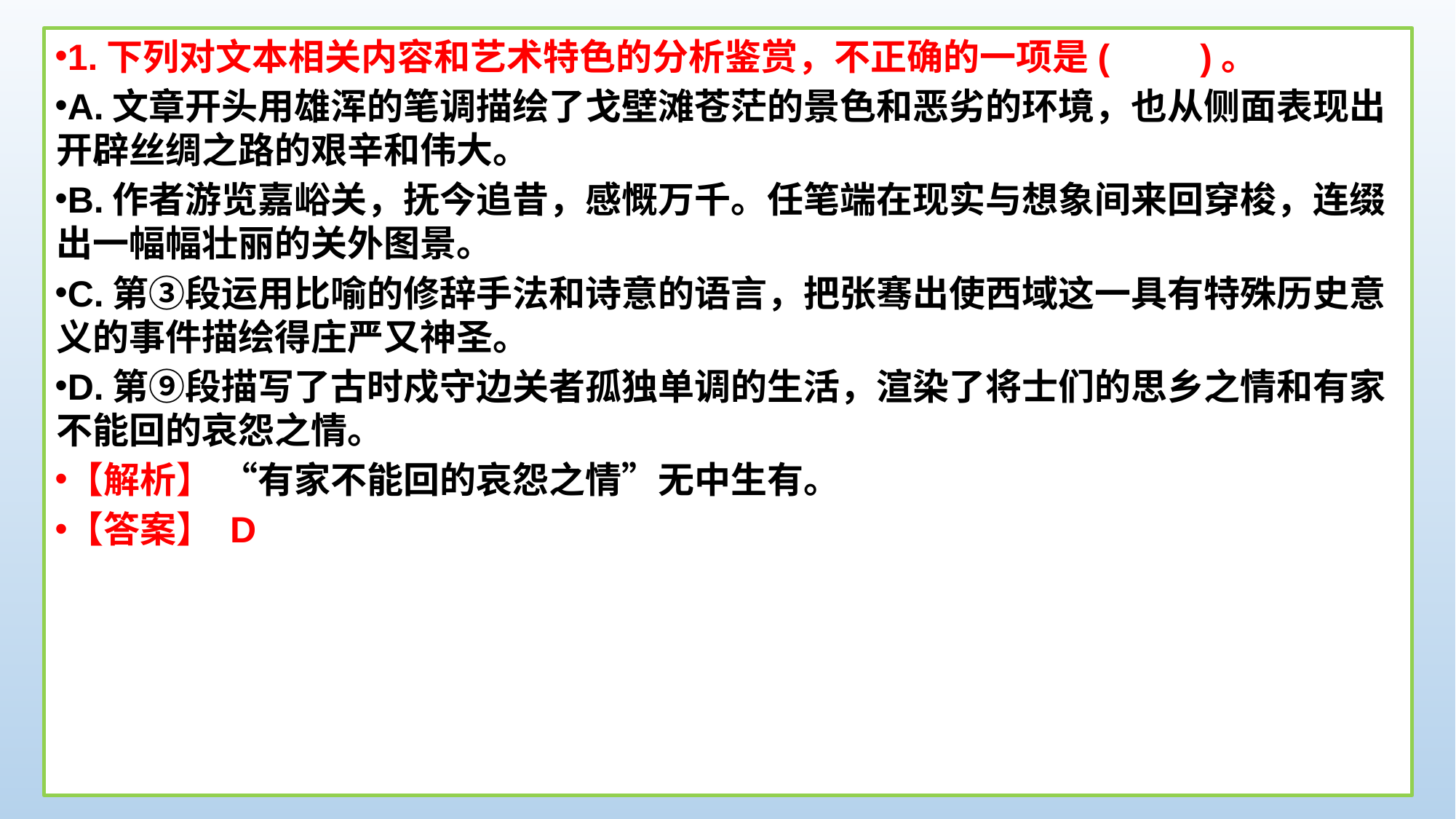

1.下列对文本相关内容和艺术特色的分析鉴赏，不正确的一项是(　　)。
A.文章开头用雄浑的笔调描绘了戈壁滩苍茫的景色和恶劣的环境，也从侧面表现出开辟丝绸之路的艰辛和伟大。
B.作者游览嘉峪关，抚今追昔，感慨万千。任笔端在现实与想象间来回穿梭，连缀出一幅幅壮丽的关外图景。
C.第③段运用比喻的修辞手法和诗意的语言，把张骞出使西域这一具有特殊历史意义的事件描绘得庄严又神圣。
D.第⑨段描写了古时戍守边关者孤独单调的生活，渲染了将士们的思乡之情和有家不能回的哀怨之情。
【解析】 “有家不能回的哀怨之情”无中生有。
【答案】 D